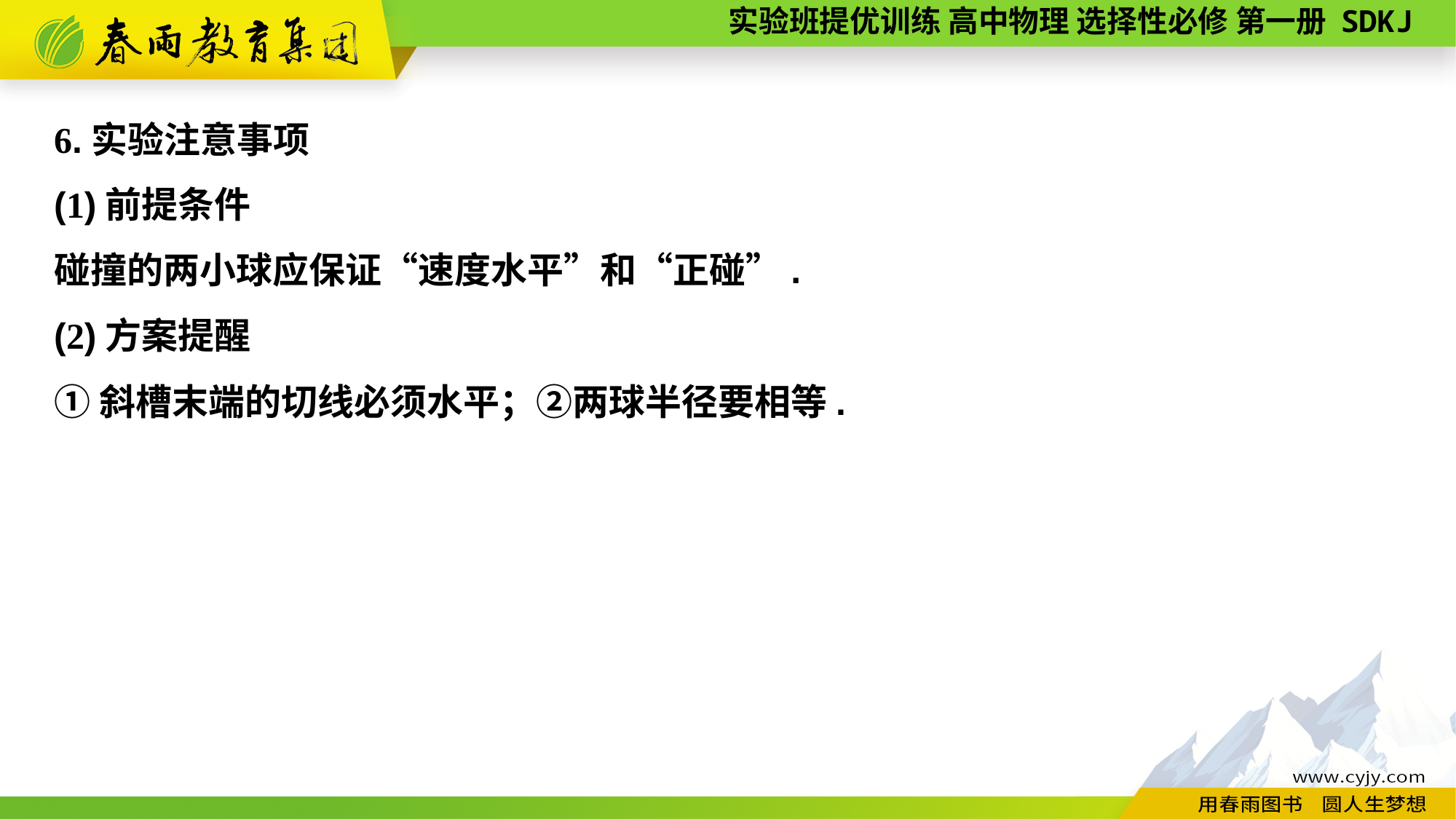

6.实验注意事项
(1)前提条件
碰撞的两小球应保证“速度水平”和“正碰”.
(2)方案提醒
①斜槽末端的切线必须水平；②两球半径要相等.